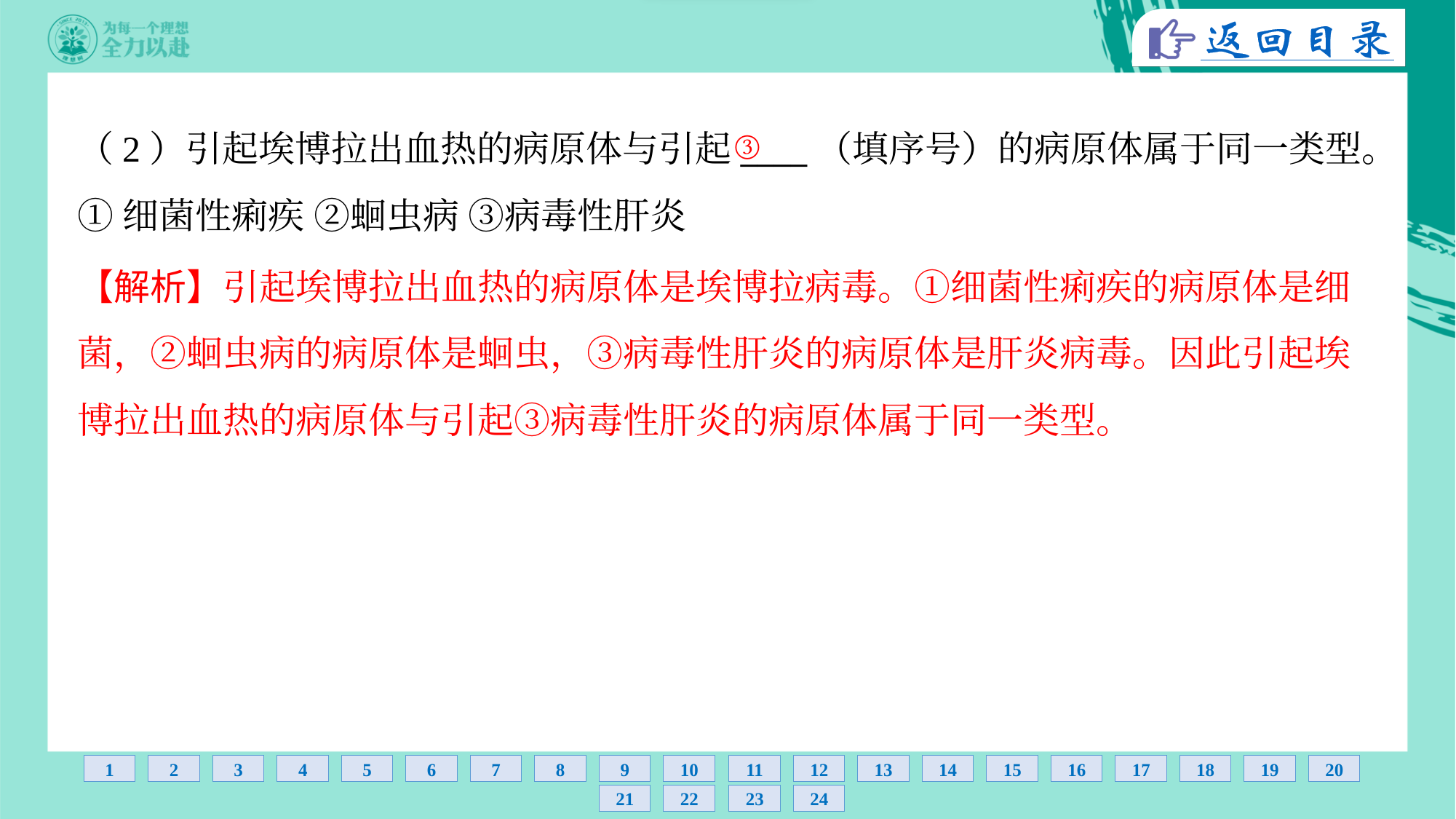

③
（2）引起埃博拉出血热的病原体与引起____（填序号）的病原体属于同一类型。
①细菌性痢疾 ②蛔虫病 ③病毒性肝炎
【解析】引起埃博拉出血热的病原体是埃博拉病毒。①细菌性痢疾的病原体是细
菌，②蛔虫病的病原体是蛔虫，③病毒性肝炎的病原体是肝炎病毒。因此引起埃
博拉出血热的病原体与引起③病毒性肝炎的病原体属于同一类型。